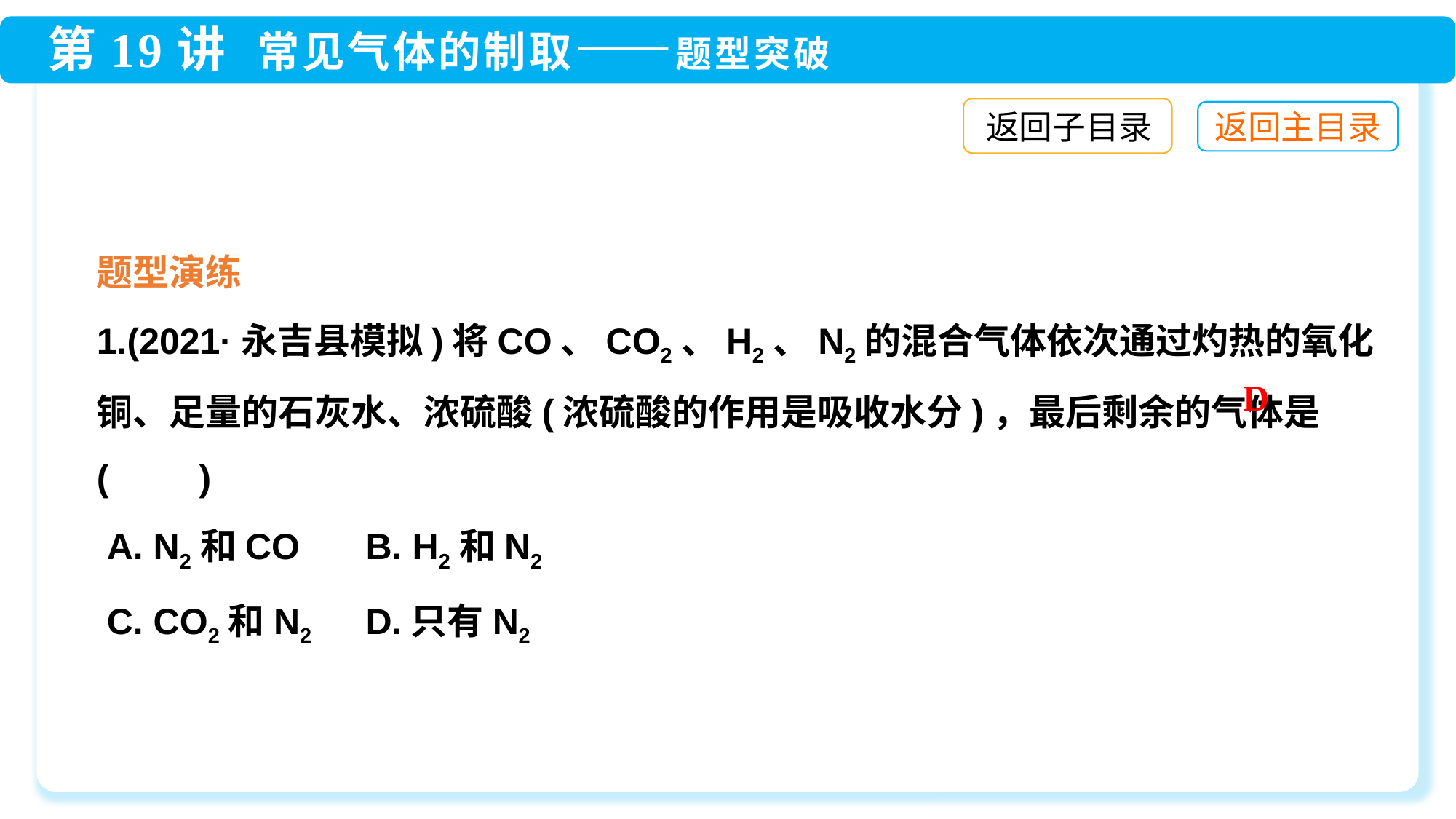

返回子目录
题型演练
1.(2021·永吉县模拟)将CO、CO2、H2、N2的混合气体依次通过灼热的氧化铜、足量的石灰水、浓硫酸(浓硫酸的作用是吸收水分)，最后剩余的气体是(　　)
 A. N2和CO	     B. H2和N2
 C. CO2和N2	     D.只有N2
D